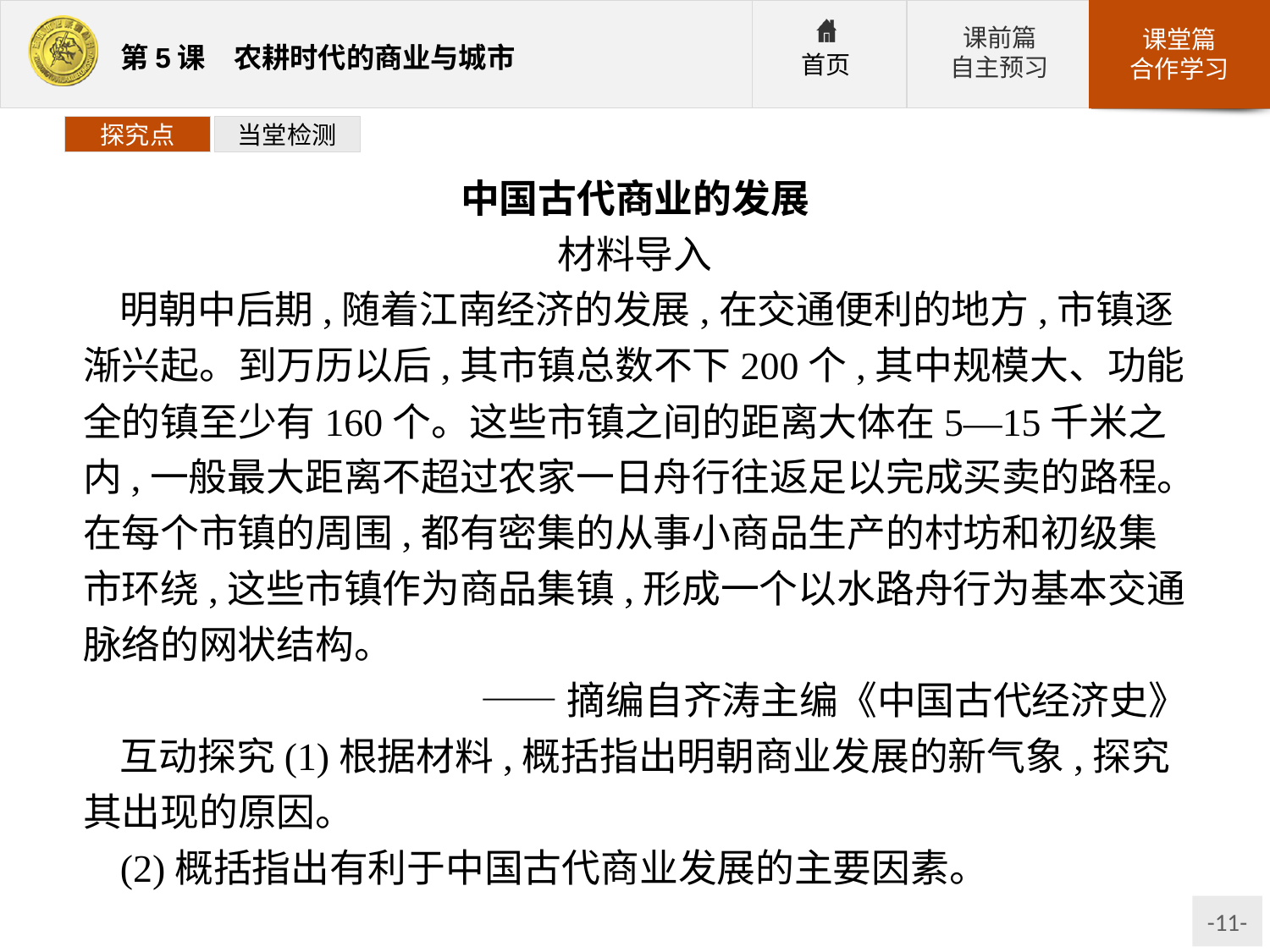

探究点
当堂检测
中国古代商业的发展
材料导入
明朝中后期,随着江南经济的发展,在交通便利的地方,市镇逐渐兴起。到万历以后,其市镇总数不下200个,其中规模大、功能全的镇至少有160个。这些市镇之间的距离大体在5—15千米之内,一般最大距离不超过农家一日舟行往返足以完成买卖的路程。在每个市镇的周围,都有密集的从事小商品生产的村坊和初级集市环绕,这些市镇作为商品集镇,形成一个以水路舟行为基本交通脉络的网状结构。
——摘编自齐涛主编《中国古代经济史》
互动探究(1)根据材料,概括指出明朝商业发展的新气象,探究其出现的原因。
(2)概括指出有利于中国古代商业发展的主要因素。